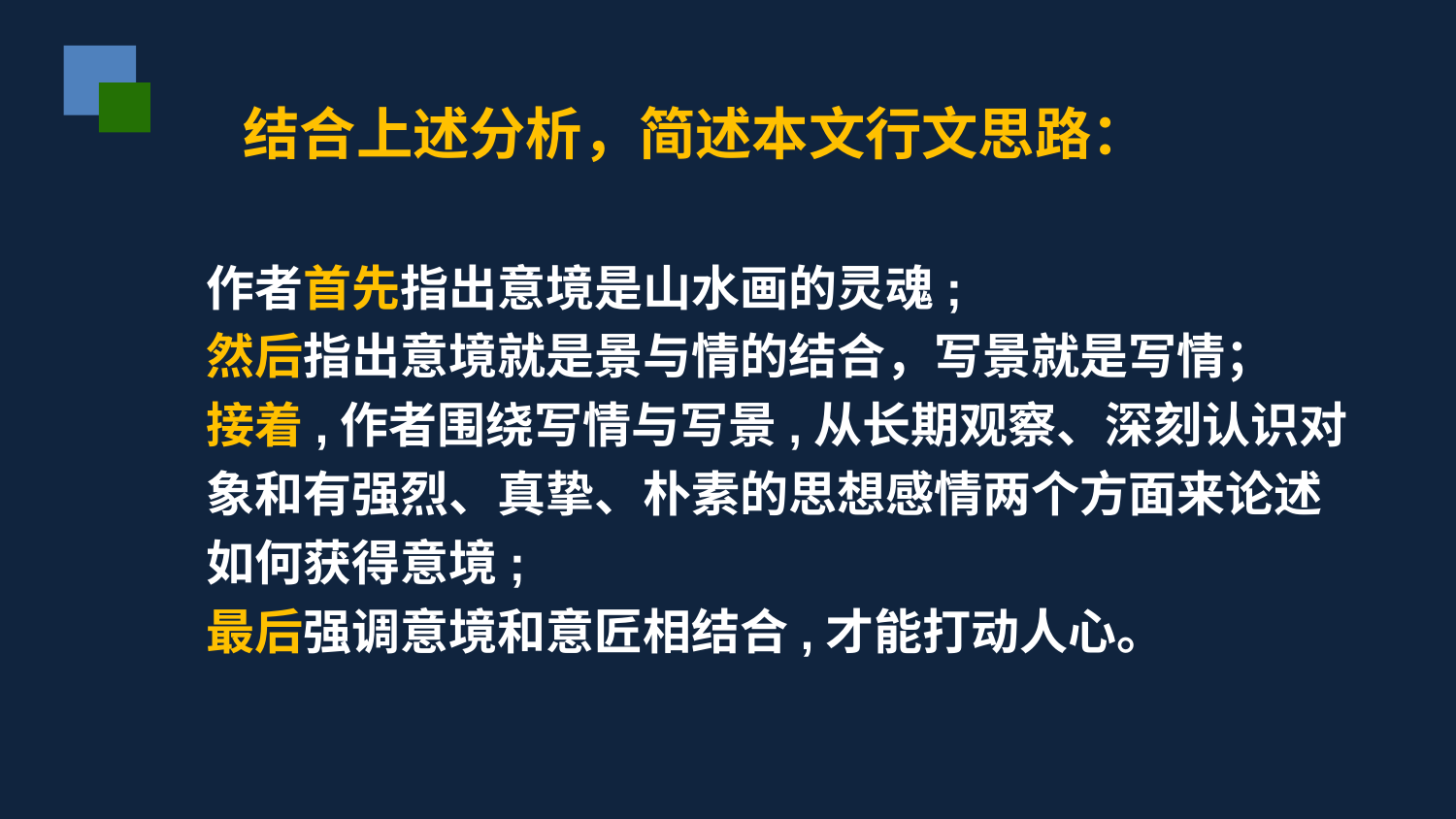

结合上述分析，简述本文行文思路：
作者首先指出意境是山水画的灵魂;
然后指出意境就是景与情的结合，写景就是写情；
接着,作者围绕写情与写景,从长期观察、深刻认识对象和有强烈、真挚、朴素的思想感情两个方面来论述如何获得意境;
最后强调意境和意匠相结合,才能打动人心。